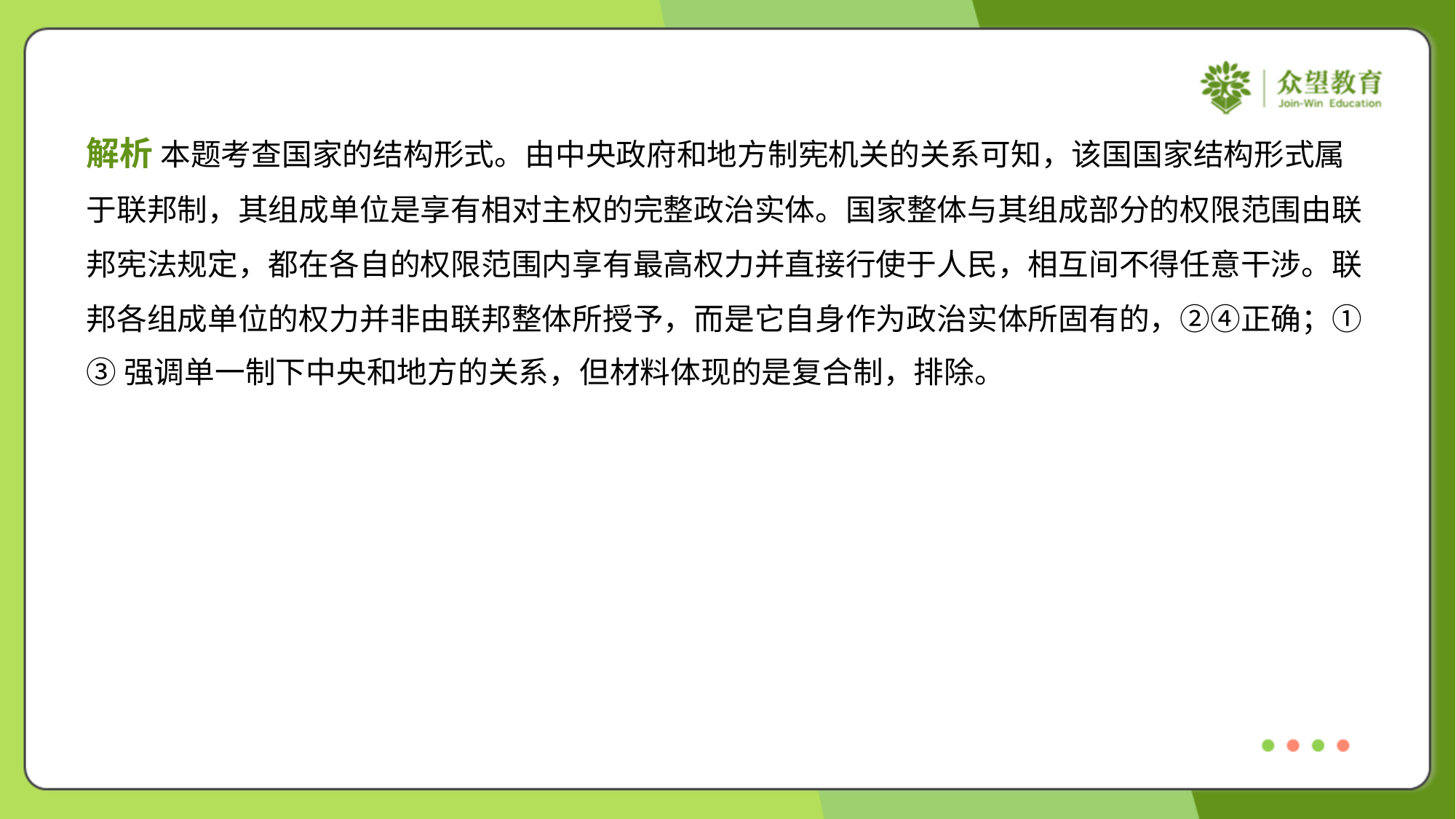

解析 本题考查国家的结构形式。由中央政府和地方制宪机关的关系可知，该国国家结构形式属
于联邦制，其组成单位是享有相对主权的完整政治实体。国家整体与其组成部分的权限范围由联
邦宪法规定，都在各自的权限范围内享有最高权力并直接行使于人民，相互间不得任意干涉。联
邦各组成单位的权力并非由联邦整体所授予，而是它自身作为政治实体所固有的，②④正确；①
③强调单一制下中央和地方的关系，但材料体现的是复合制，排除。